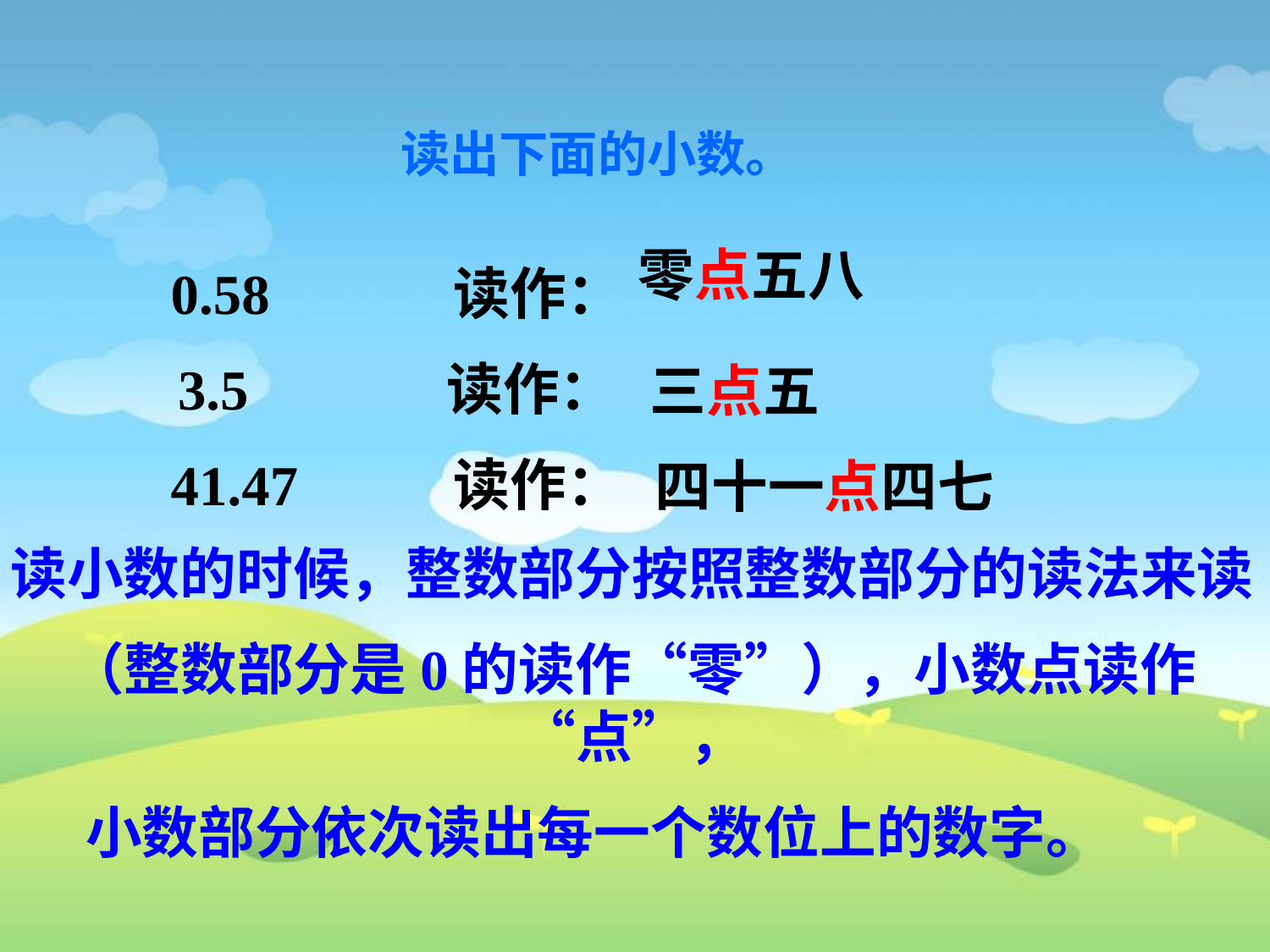

读出下面的小数。
零点五八
0.58            读作：
3.5             读作：
41.47          读作：

三点五
四十一点四七
读小数的时候，整数部分按照整数部分的读法来读
（整数部分是0的读作“零”），小数点读作“点”，
小数部分依次读出每一个数位上的数字。